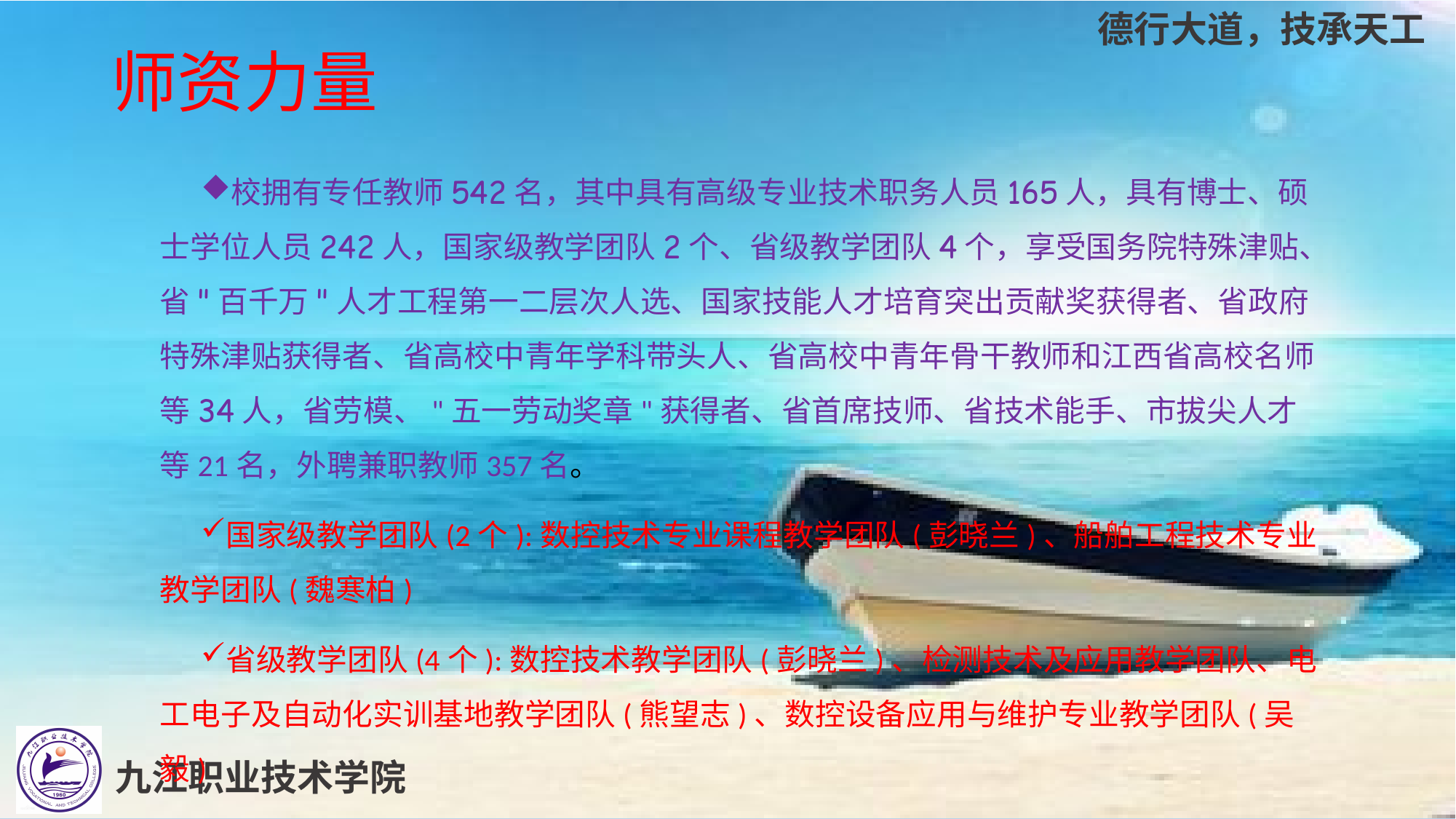

# 师资力量
校拥有专任教师542名，其中具有高级专业技术职务人员165人，具有博士、硕士学位人员242人，国家级教学团队2个、省级教学团队4个，享受国务院特殊津贴、省"百千万"人才工程第一二层次人选、国家技能人才培育突出贡献奖获得者、省政府特殊津贴获得者、省高校中青年学科带头人、省高校中青年骨干教师和江西省高校名师等34人，省劳模、"五一劳动奖章"获得者、省首席技师、省技术能手、市拔尖人才等21名，外聘兼职教师357名。
国家级教学团队(2个):数控技术专业课程教学团队(彭晓兰)、船舶工程技术专业教学团队(魏寒柏)
省级教学团队(4个):数控技术教学团队(彭晓兰)、检测技术及应用教学团队、电工电子及自动化实训基地教学团队(熊望志)、数控设备应用与维护专业教学团队(吴 毅)
九江职业技术学院